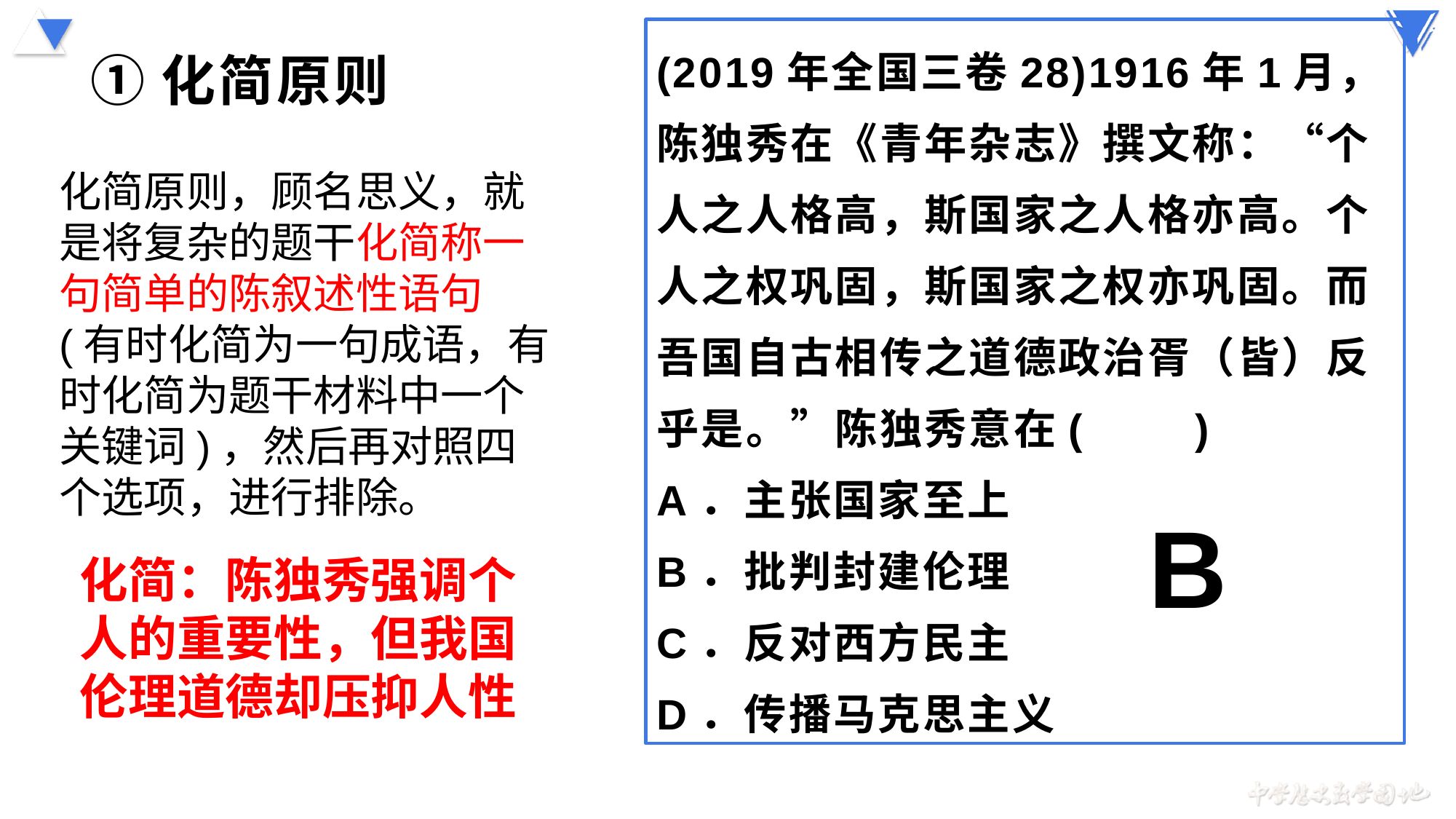

(2019年全国三卷28)1916年1月，陈独秀在《青年杂志》撰文称：“个人之人格高，斯国家之人格亦高。个人之权巩固，斯国家之权亦巩固。而吾国自古相传之道德政治胥（皆）反乎是。”陈独秀意在(　　)
A．主张国家至上
B．批判封建伦理
C．反对西方民主
D．传播马克思主义
# ①化简原则
化简原则，顾名思义，就是将复杂的题干化简称一句简单的陈叙述性语句(有时化简为一句成语，有时化简为题干材料中一个关键词)，然后再对照四个选项，进行排除。
B
化简：陈独秀强调个人的重要性，但我国伦理道德却压抑人性